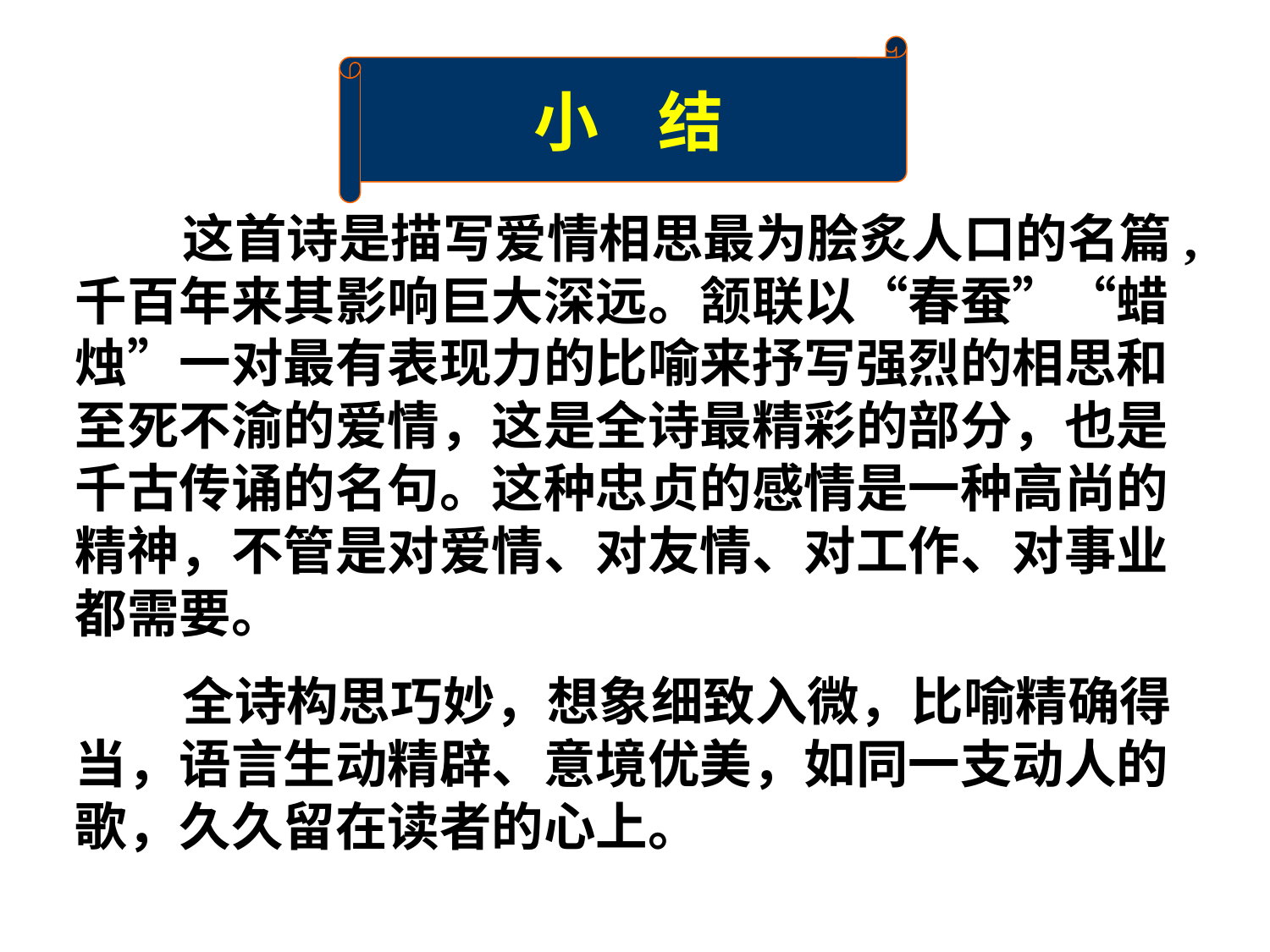

小    结
        这首诗是描写爱情相思最为脍炙人口的名篇,千百年来其影响巨大深远。颔联以“春蚕”“蜡烛”一对最有表现力的比喻来抒写强烈的相思和至死不渝的爱情，这是全诗最精彩的部分，也是千古传诵的名句。这种忠贞的感情是一种高尚的精神，不管是对爱情、对友情、对工作、对事业都需要。
        全诗构思巧妙，想象细致入微，比喻精确得当，语言生动精辟、意境优美，如同一支动人的歌，久久留在读者的心上。